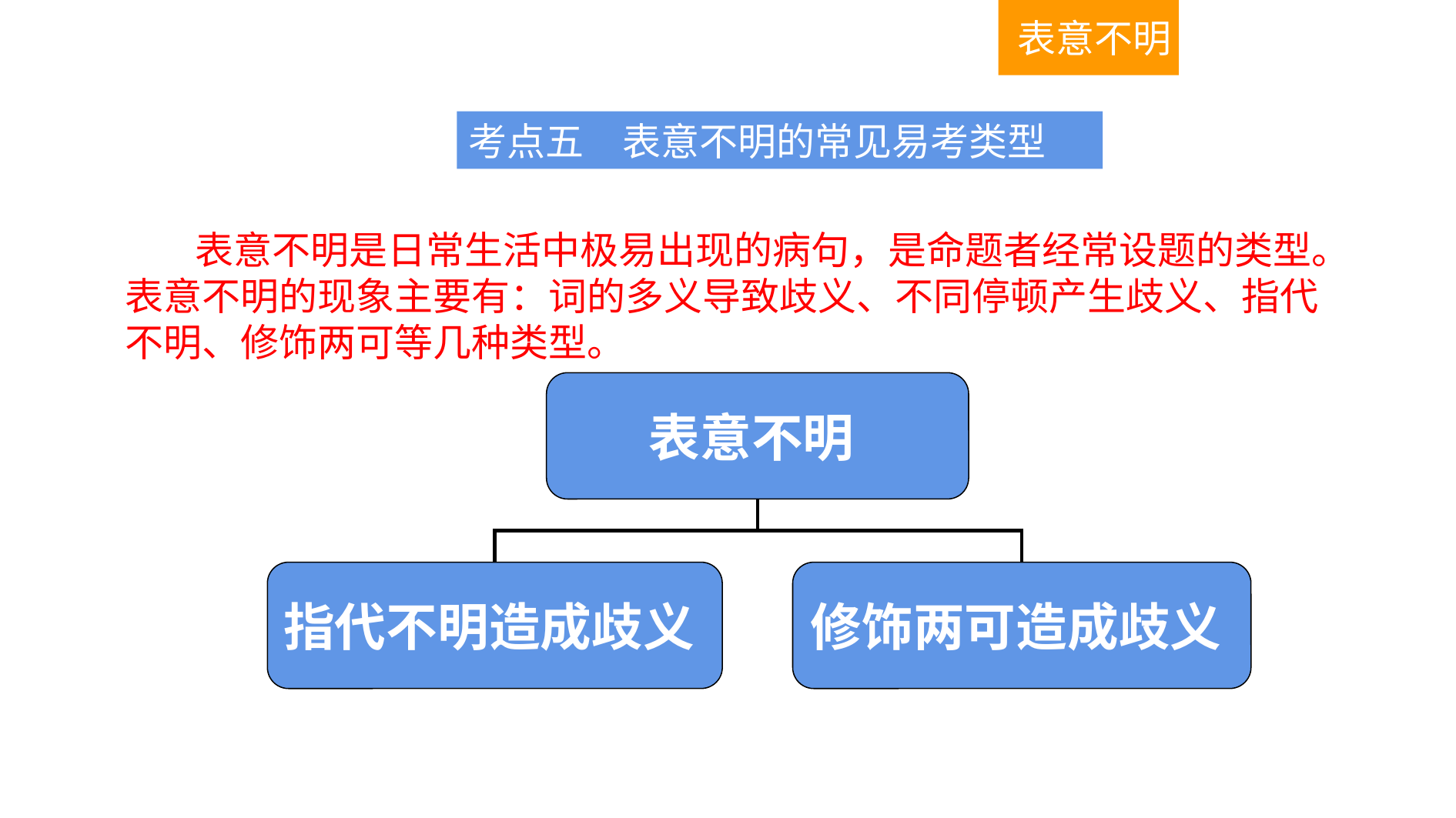

表意不明
考点五　表意不明的常见易考类型
       表意不明是日常生活中极易出现的病句，是命题者经常设题的类型。表意不明的现象主要有：词的多义导致歧义、不同停顿产生歧义、指代不明、修饰两可等几种类型。

表意不明
指代不明造成歧义
修饰两可造成歧义